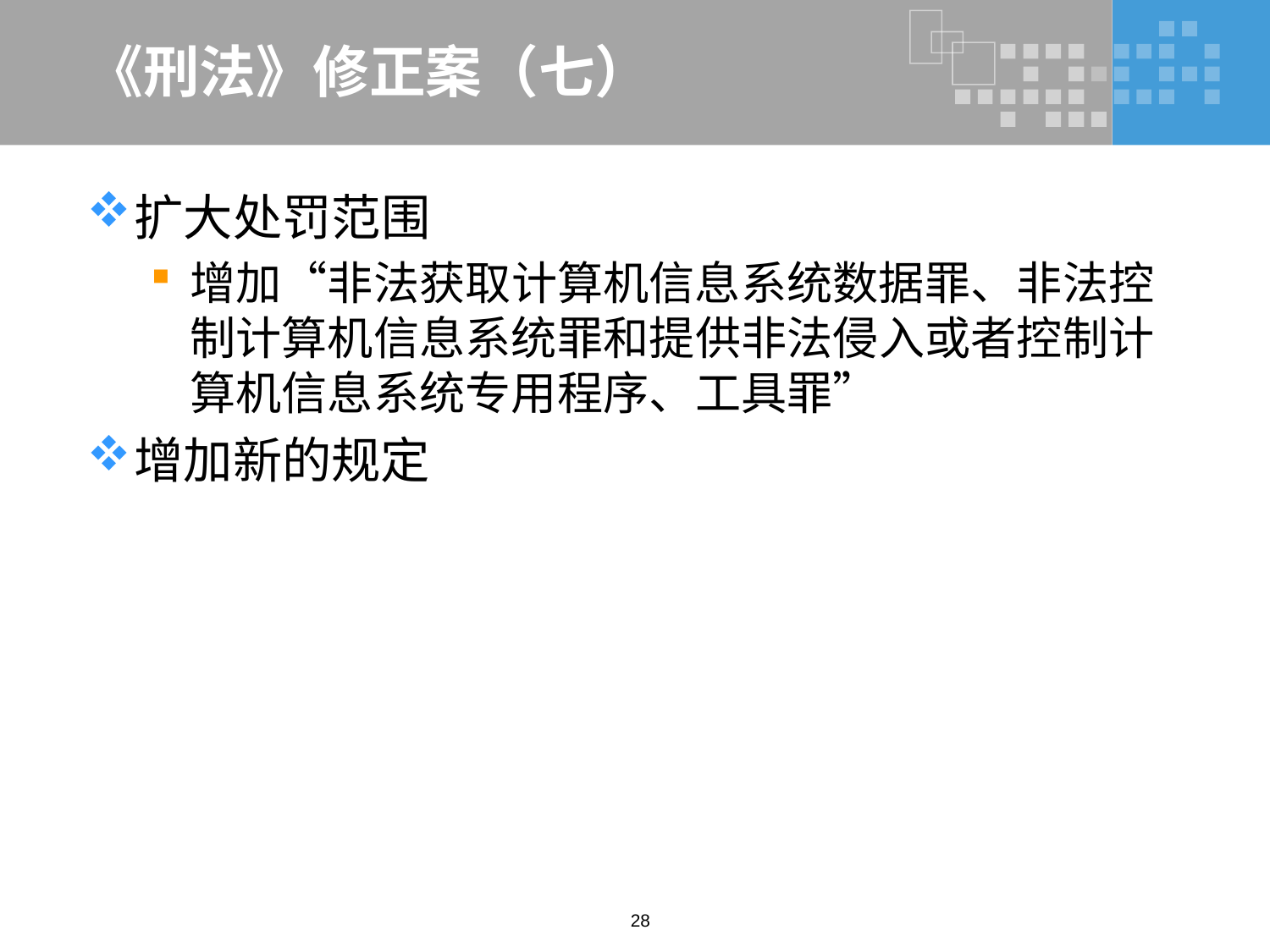

# 《刑法》修正案（七）
扩大处罚范围
增加“非法获取计算机信息系统数据罪、非法控制计算机信息系统罪和提供非法侵入或者控制计算机信息系统专用程序、工具罪”
增加新的规定

28